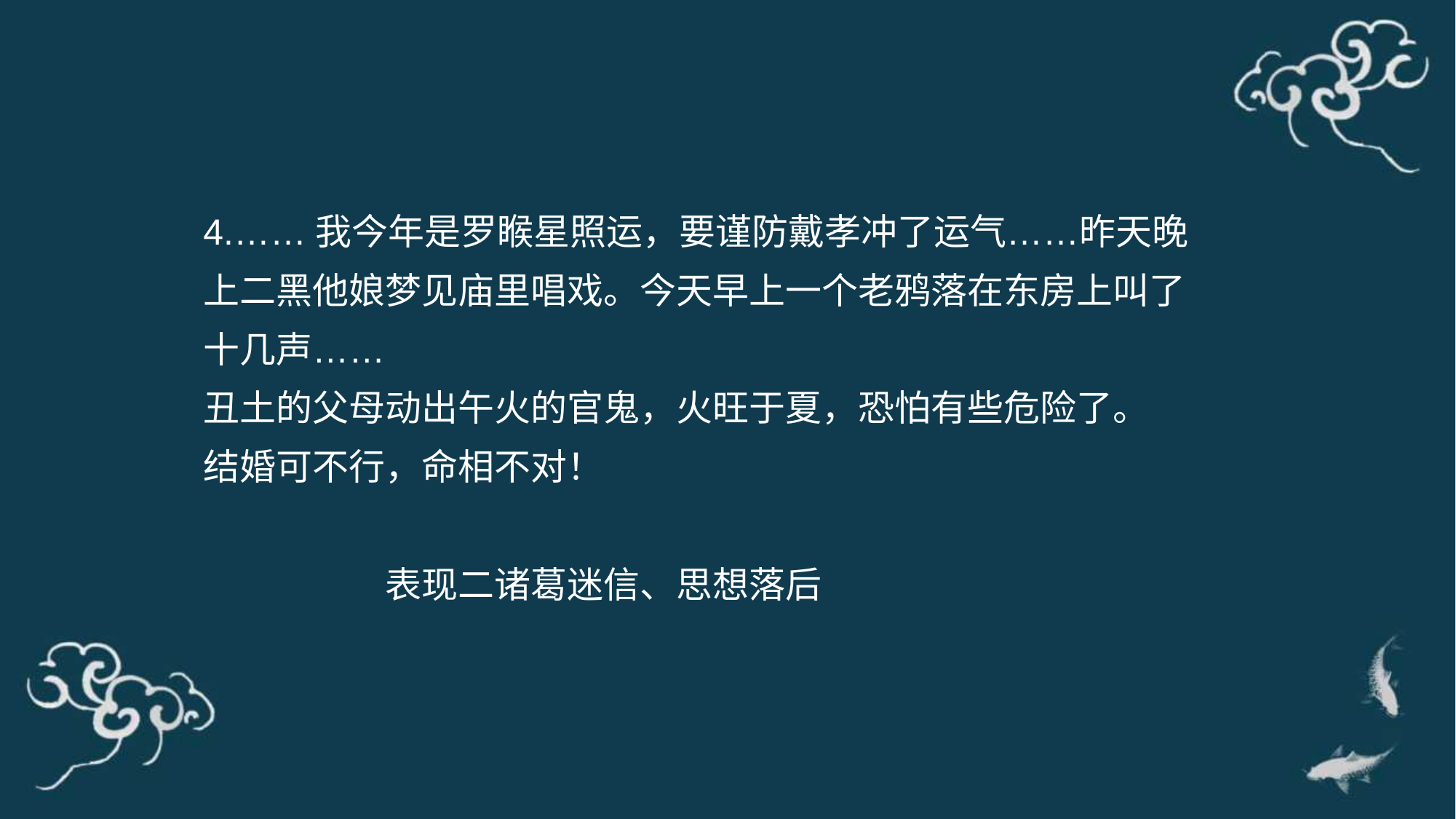

4.……我今年是罗睺星照运，要谨防戴孝冲了运气……昨天晚上二黑他娘梦见庙里唱戏。今天早上一个老鸦落在东房上叫了十几声……
丑土的父母动出午火的官鬼，火旺于夏，恐怕有些危险了。
结婚可不行，命相不对！

                 表现二诸葛迷信、思想落后